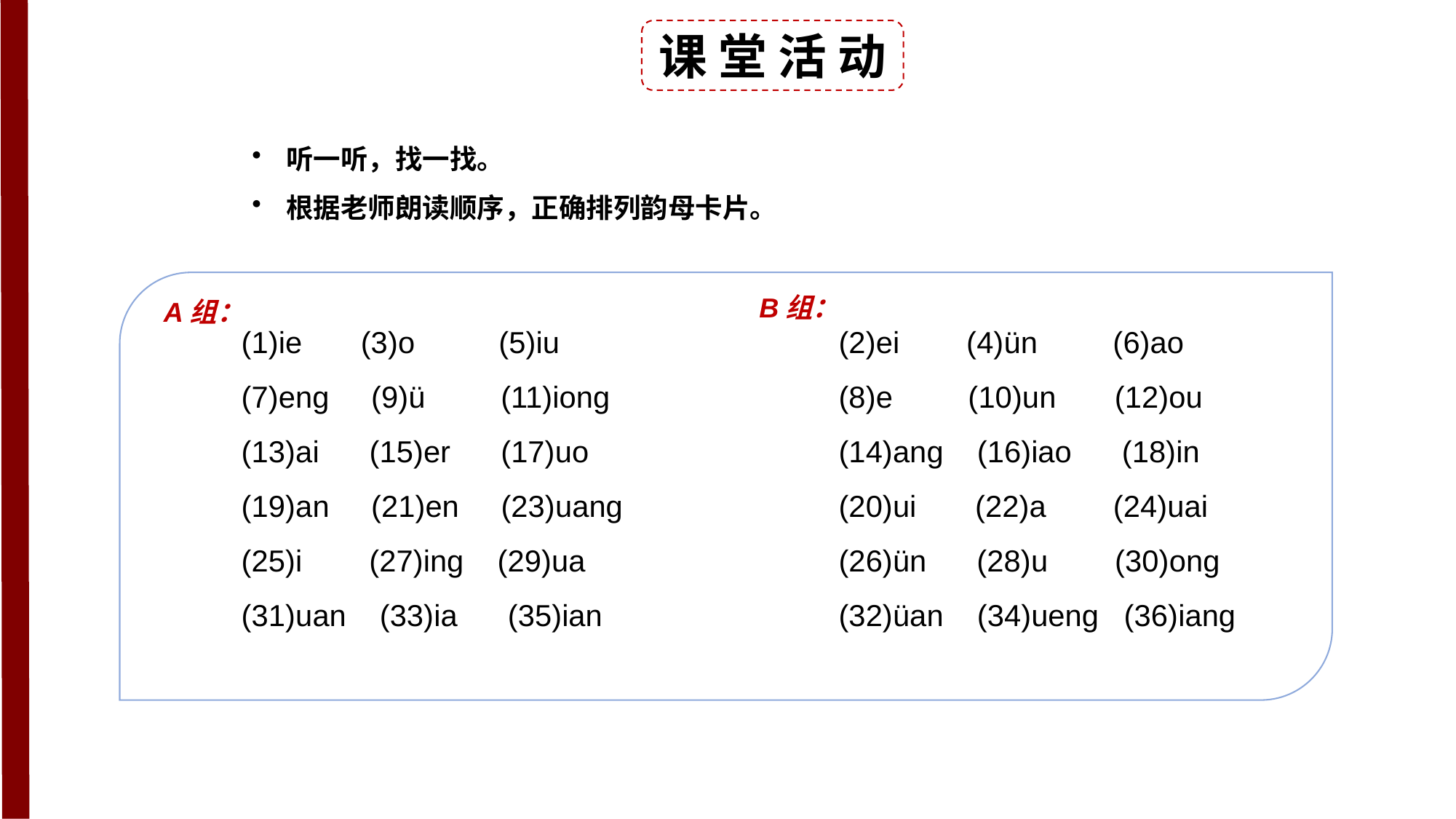

课 堂 活 动

听一听，找一找。
根据老师朗读顺序，正确排列韵母卡片。

B组：
A组：
(1)ie       (3)o          (5)iu
(7)eng     (9)ü         (11)iong
(13)ai      (15)er      (17)uo
(19)an     (21)en     (23)uang
(25)i        (27)ing    (29)ua
(31)uan    (33)ia      (35)ian

(2)ei        (4)ün         (6)ao
(8)e         (10)un       (12)ou
(14)ang    (16)iao      (18)in
(20)ui       (22)a        (24)uai
(26)ün      (28)u        (30)ong
(32)üan    (34)ueng   (36)iang